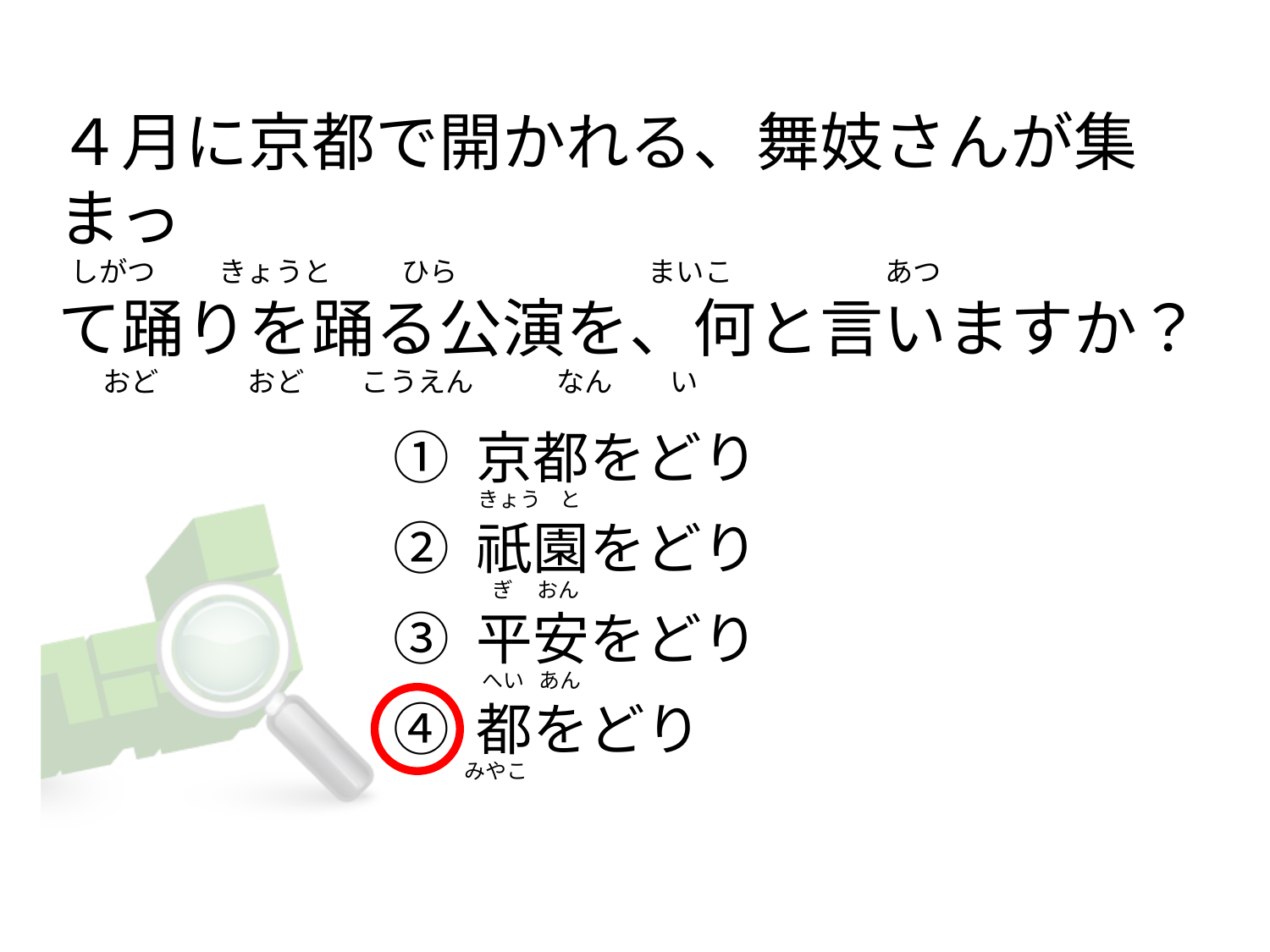

# ４月に京都で開かれる、舞妓さんが集まっ   しがつ          きょうと           ひら                              まいこ                        あつ て踊りを踊る公演を、何と言いますか？        おど              おど         こうえん             なん         い
① 京都をどり
② 祇園をどり
③ 平安をどり
④ 都をどり
きょう    と
  ぎ     おん
 へい   あん

みやこ